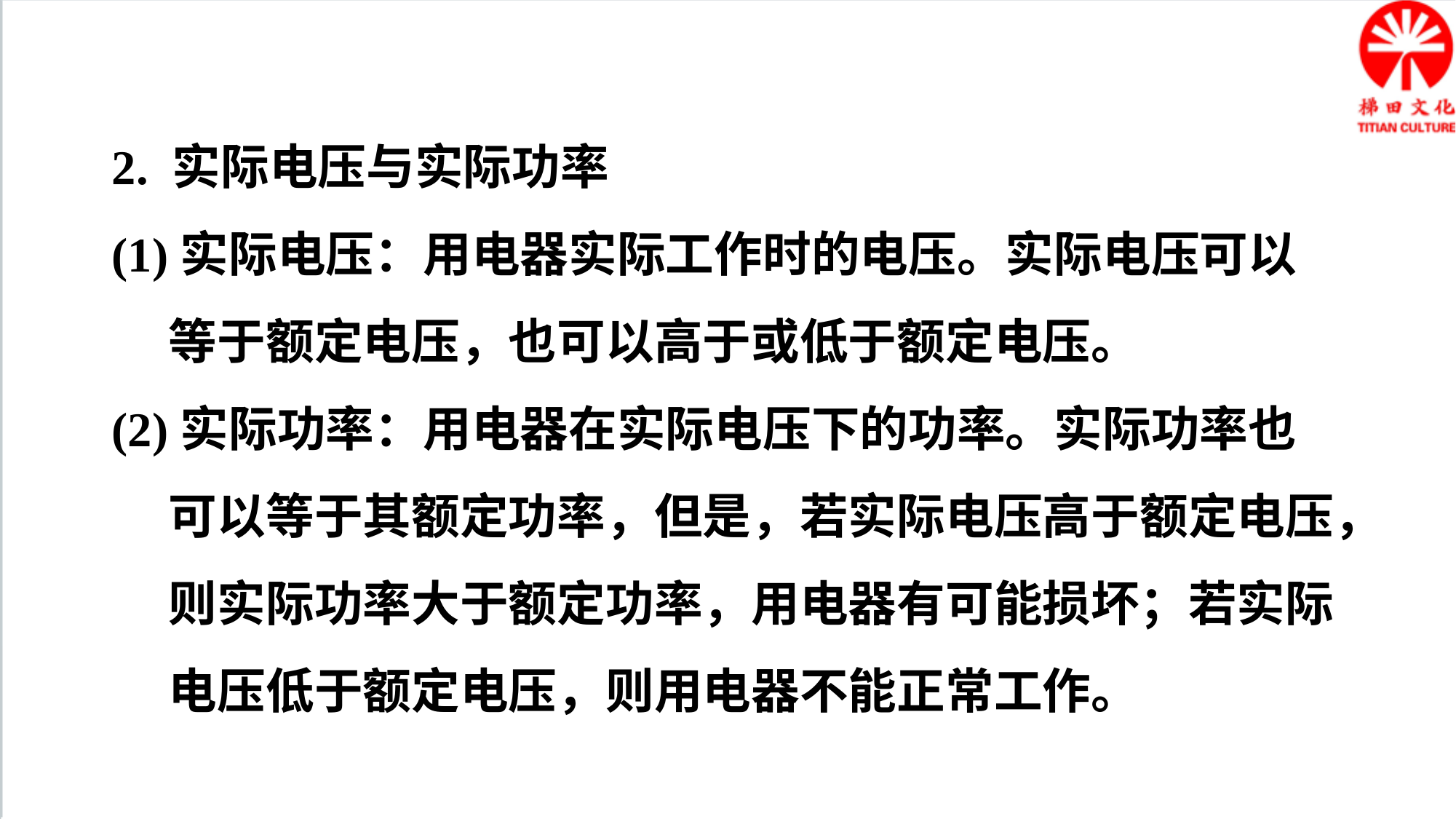

2. 实际电压与实际功率
(1)实际电压：用电器实际工作时的电压。实际电压可以等于额定电压，也可以高于或低于额定电压。
(2)实际功率：用电器在实际电压下的功率。实际功率也可以等于其额定功率，但是，若实际电压高于额定电压，则实际功率大于额定功率，用电器有可能损坏；若实际电压低于额定电压，则用电器不能正常工作。